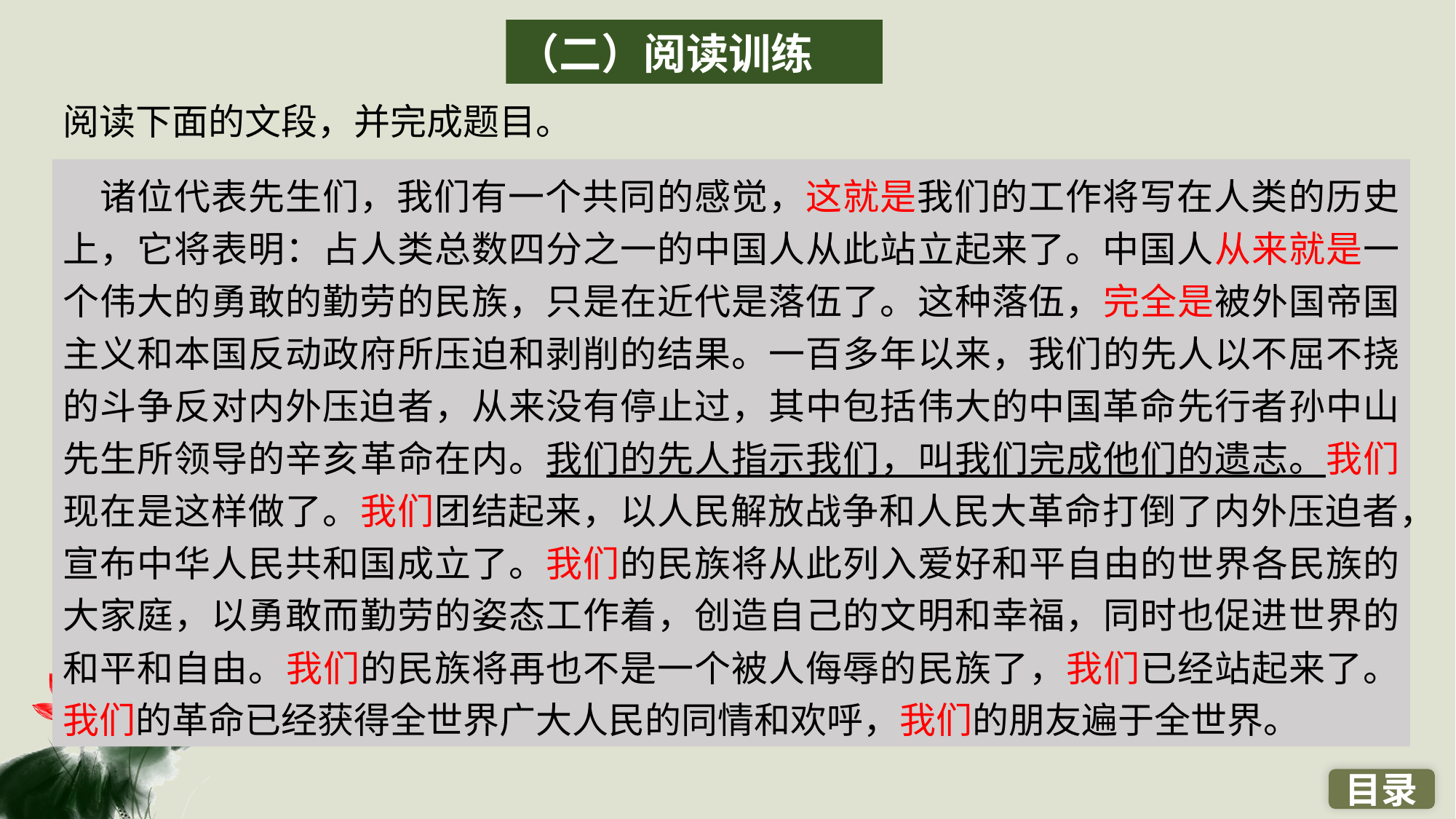

（二）阅读训练
阅读下面的文段，并完成题目。
   诸位代表先生们，我们有一个共同的感觉，这就是我们的工作将写在人类的历史上，它将表明：占人类总数四分之一的中国人从此站立起来了。中国人从来就是一个伟大的勇敢的勤劳的民族，只是在近代是落伍了。这种落伍，完全是被外国帝国主义和本国反动政府所压迫和剥削的结果。一百多年以来，我们的先人以不屈不挠的斗争反对内外压迫者，从来没有停止过，其中包括伟大的中国革命先行者孙中山先生所领导的辛亥革命在内。我们的先人指示我们，叫我们完成他们的遗志。我们现在是这样做了。我们团结起来，以人民解放战争和人民大革命打倒了内外压迫者，宣布中华人民共和国成立了。我们的民族将从此列入爱好和平自由的世界各民族的大家庭，以勇敢而勤劳的姿态工作着，创造自己的文明和幸福，同时也促进世界的和平和自由。我们的民族将再也不是一个被人侮辱的民族了，我们已经站起来了。我们的革命已经获得全世界广大人民的同情和欢呼，我们的朋友遍于全世界。